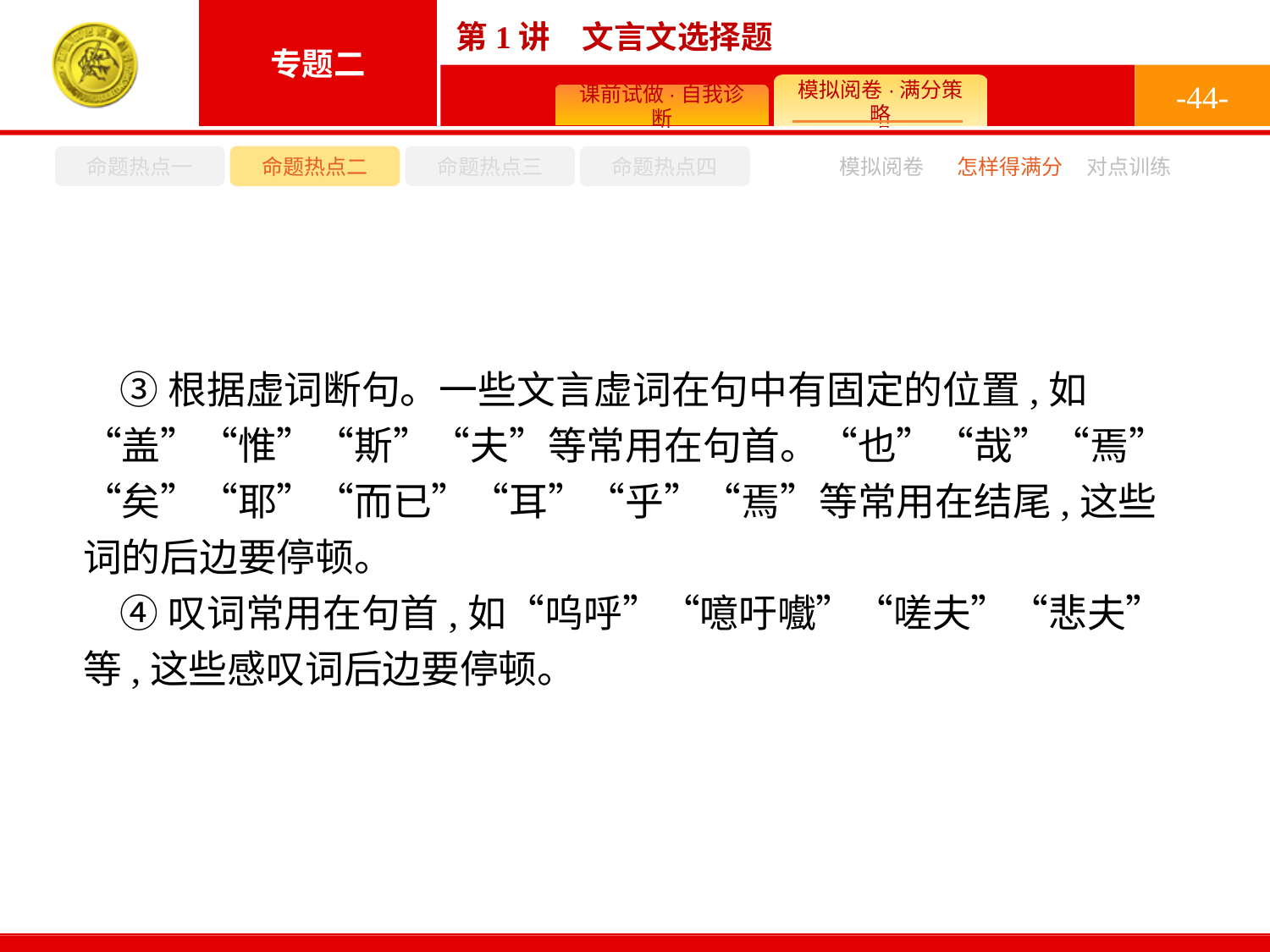

-44-
命题热点一
命题热点二
命题热点三
命题热点四
怎样得满分
模拟阅卷
对点训练
③根据虚词断句。一些文言虚词在句中有固定的位置,如“盖”“惟”“斯”“夫”等常用在句首。“也”“哉”“焉”“矣”“耶”“而已”“耳”“乎”“焉”等常用在结尾,这些词的后边要停顿。
④叹词常用在句首,如“呜呼”“噫吁嚱”“嗟夫”“悲夫”等,这些感叹词后边要停顿。